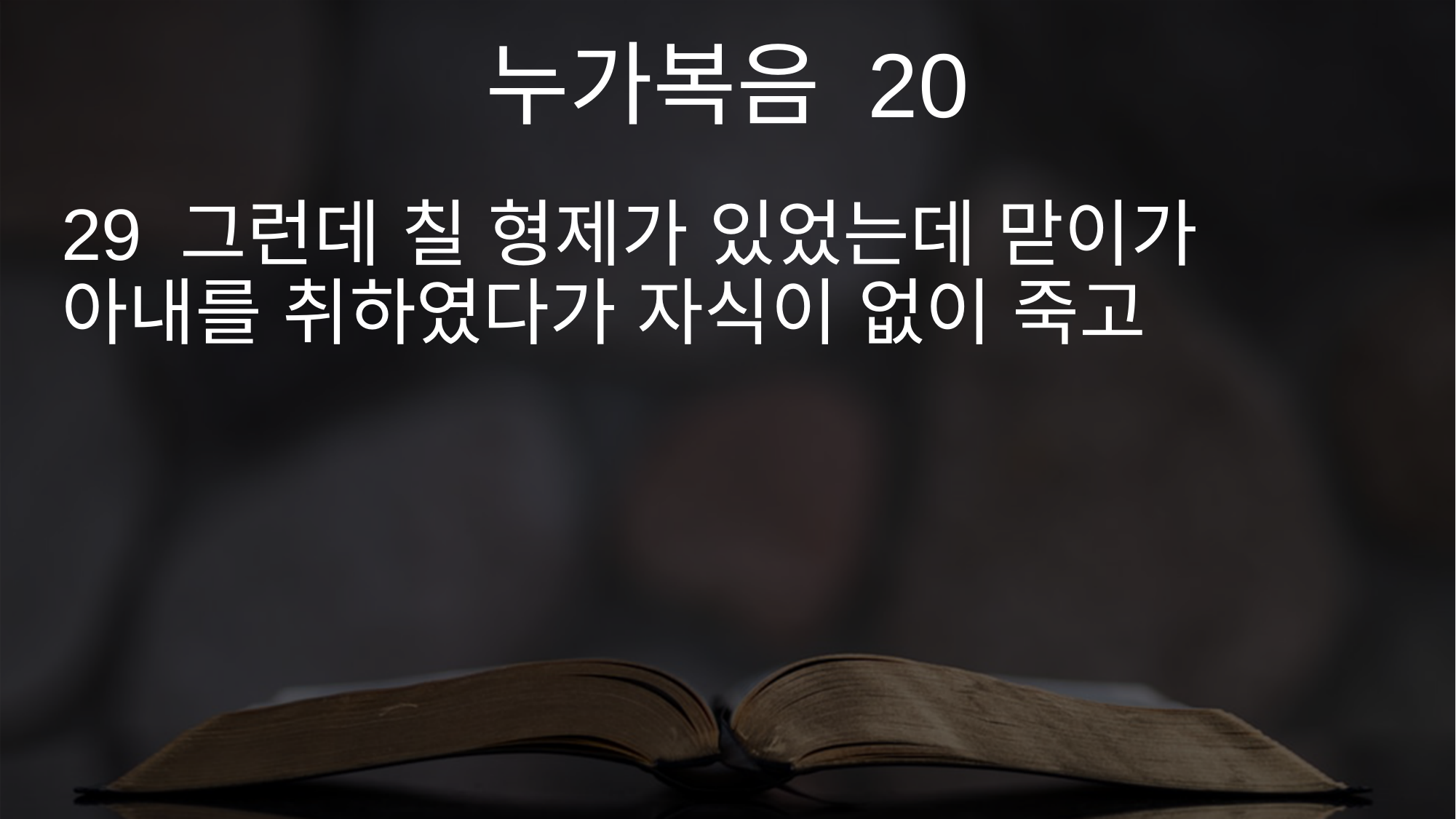

누가복음 20
29 그런데 칠 형제가 있었는데 맏이가 아내를 취하였다가 자식이 없이 죽고